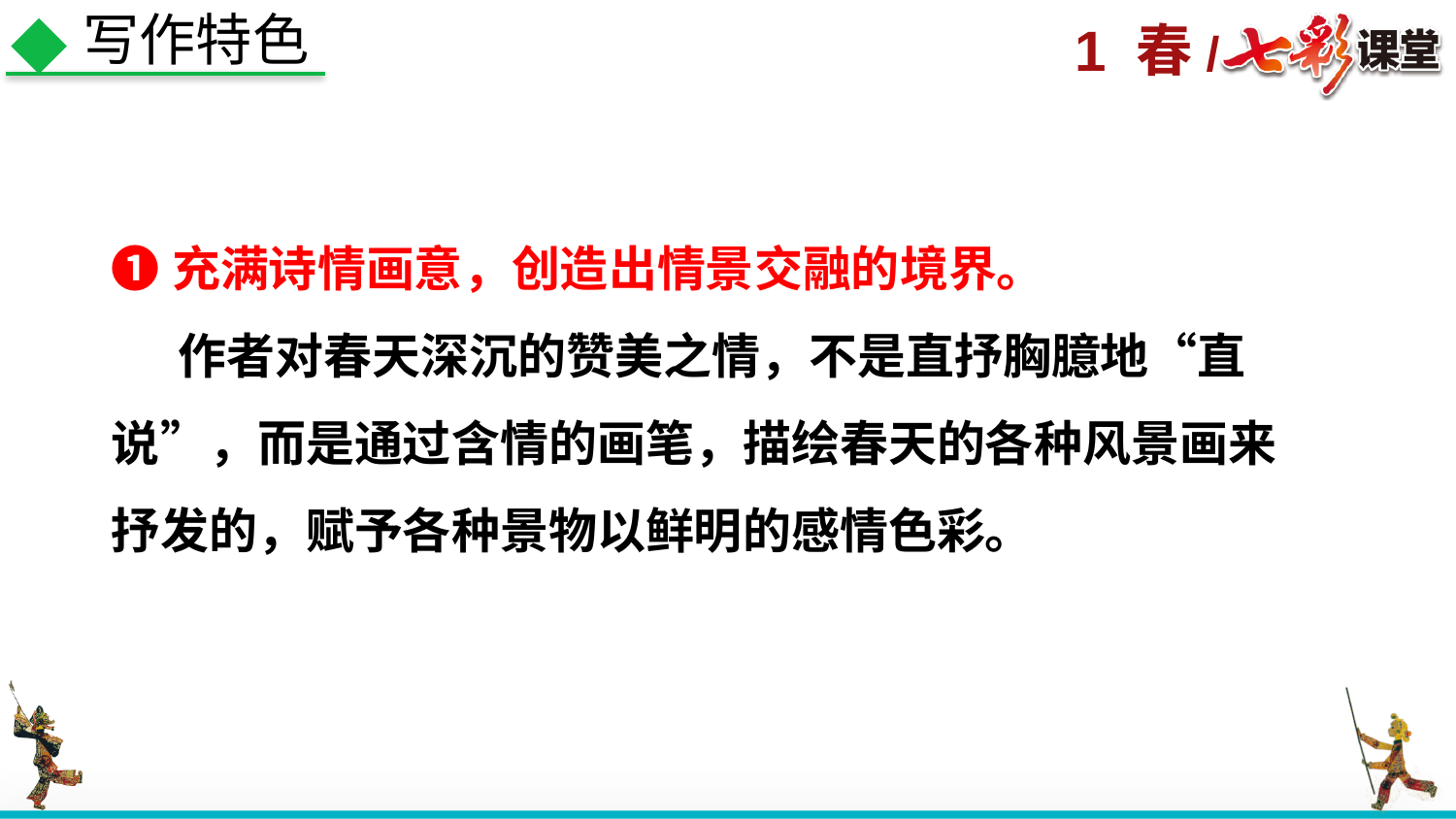

写作特色

❶充满诗情画意，创造出情景交融的境界。
     作者对春天深沉的赞美之情，不是直抒胸臆地“直说”，而是通过含情的画笔，描绘春天的各种风景画来抒发的，赋予各种景物以鲜明的感情色彩。